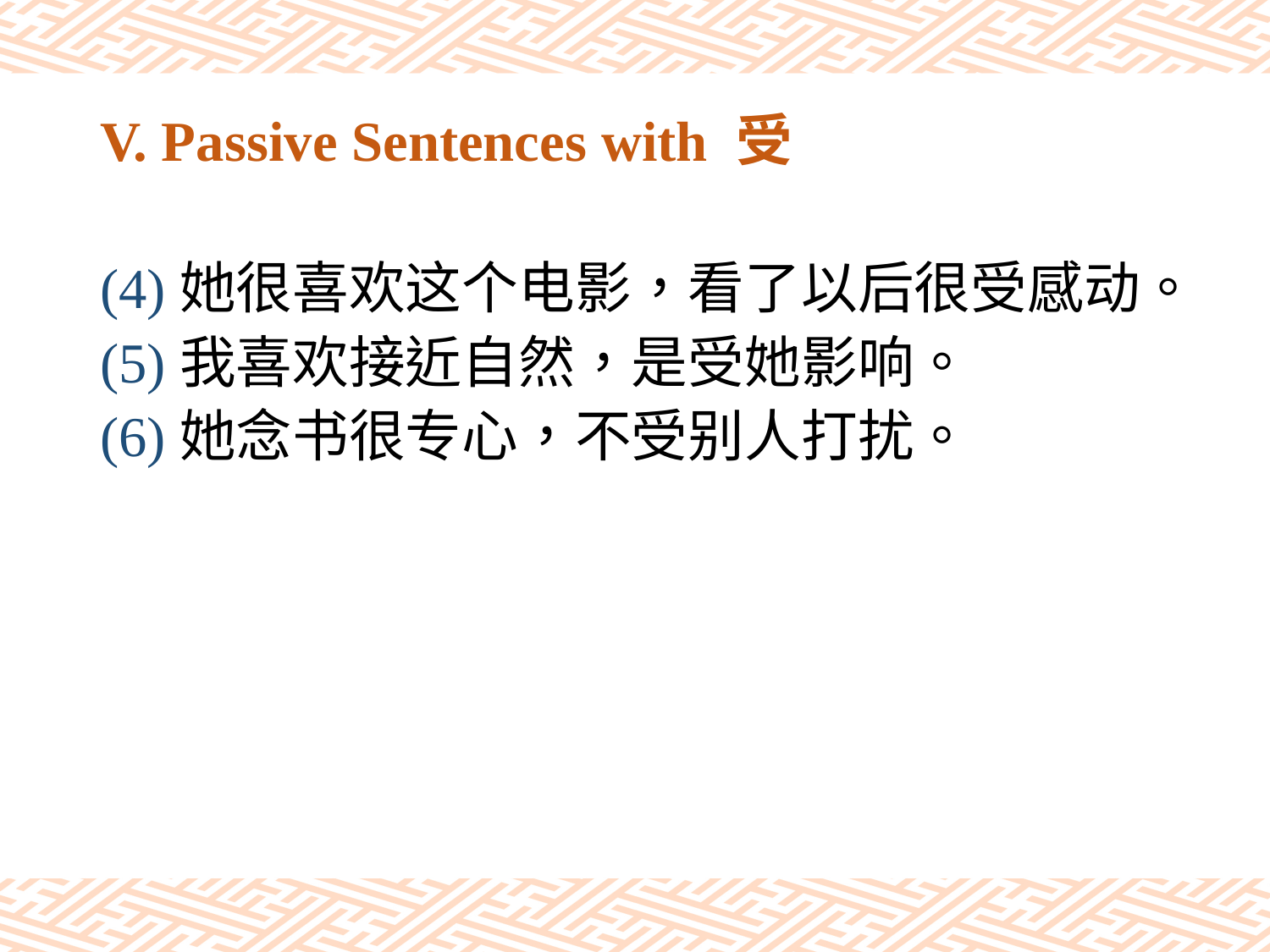

# V. Passive Sentences with 受
(4)她很喜欢这个电影，看了以后很受感动。
(5)我喜欢接近自然，是受她影响。
(6)她念书很专心，不受别人打扰。